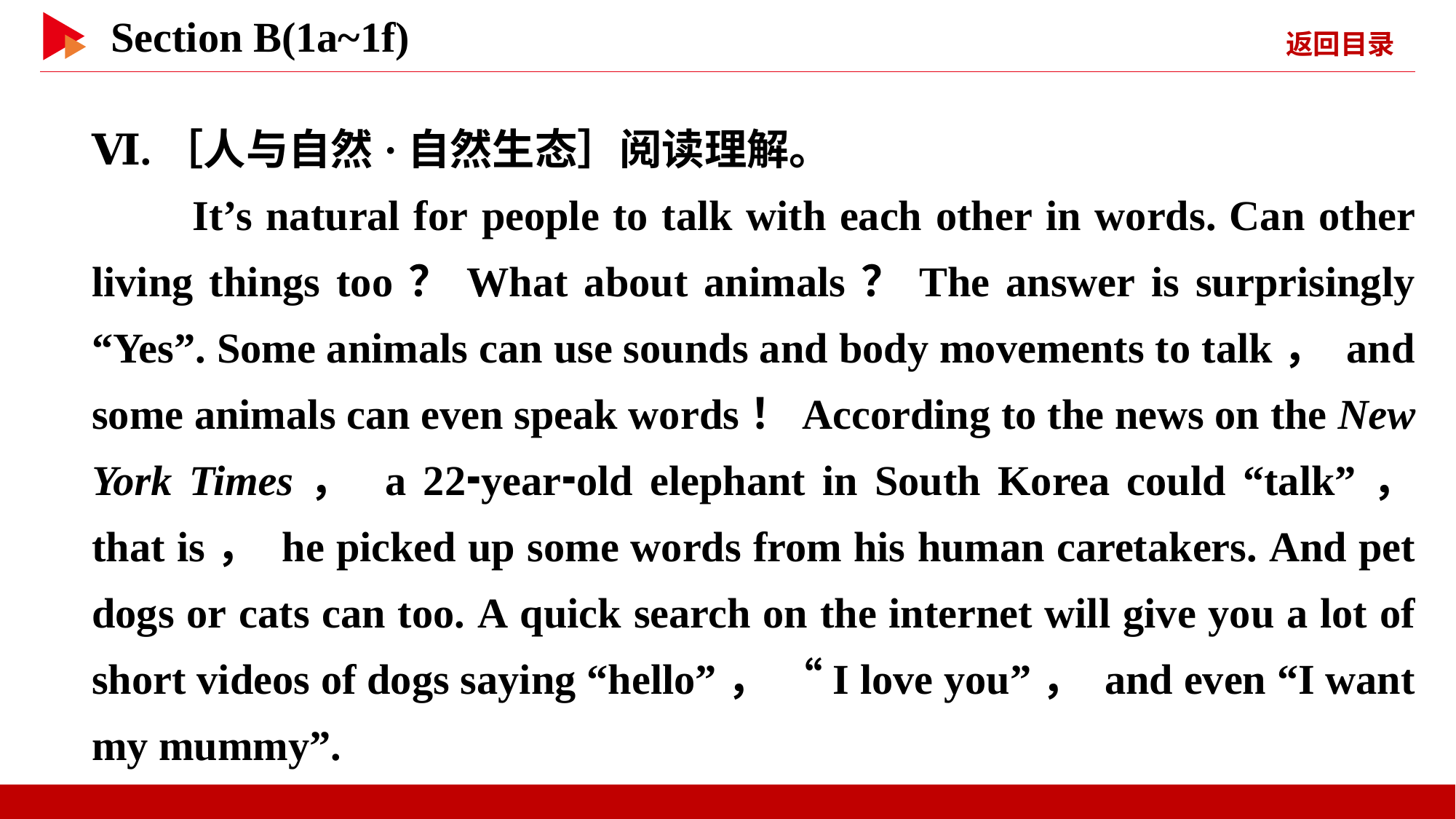

Ⅵ.［人与自然·自然生态］阅读理解。
　　It’s natural for people to talk with each other in words. Can other living things too？What about animals？The answer is surprisingly “Yes”. Some animals can use sounds and body movements to talk， and some animals can even speak words！According to the news on the New York Times， a 22⁃year⁃old elephant in South Korea could “talk”， that is， he picked up some words from his human caretakers. And pet dogs or cats can too. A quick search on the internet will give you a lot of short videos of dogs saying “hello”， “I love you”， and even “I want my mummy”.